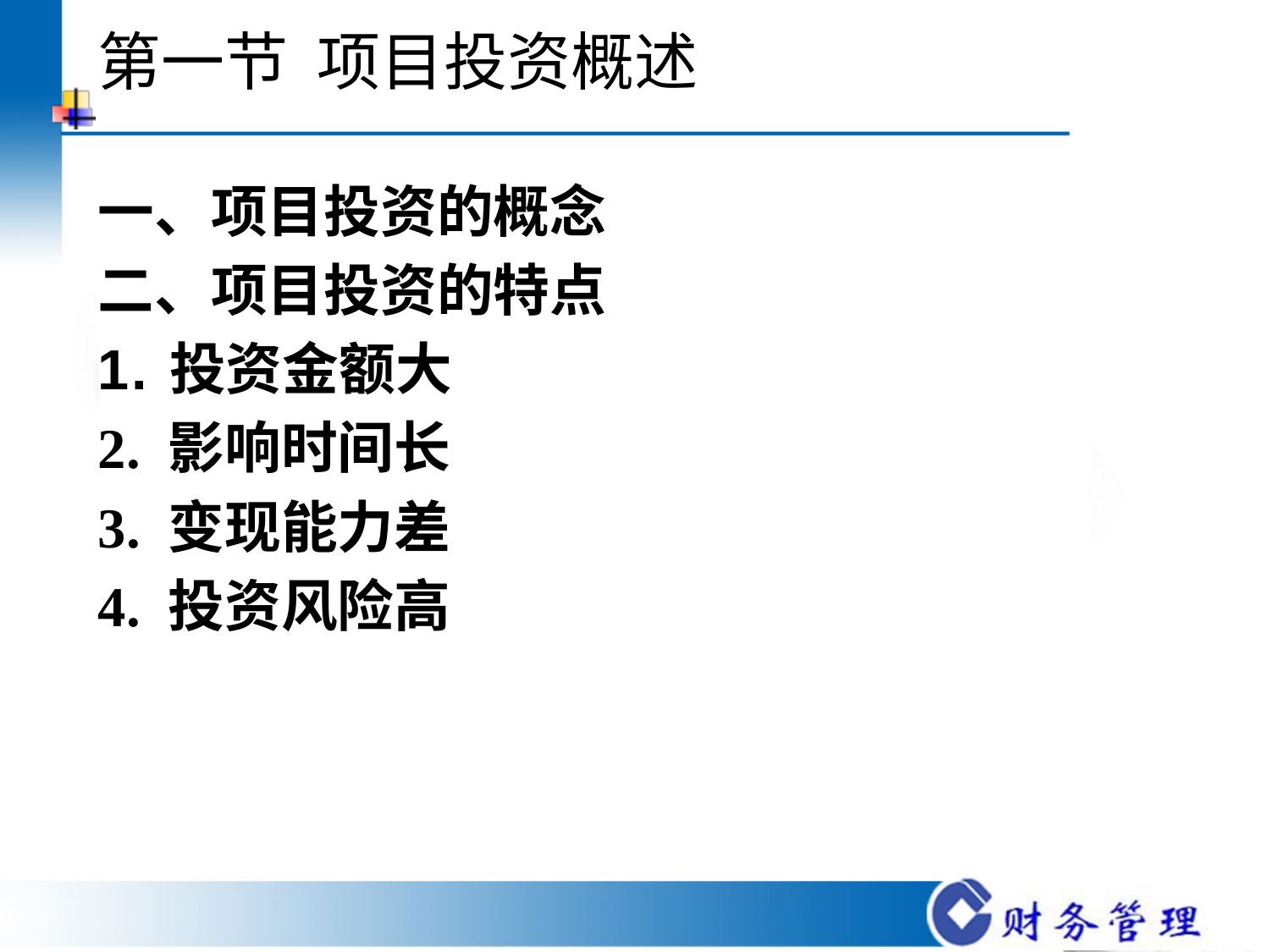

# 第一节  项目投资概述
一、项目投资的概念
二、项目投资的特点
投资金额大
2. 影响时间长
3. 变现能力差
4. 投资风险高
3